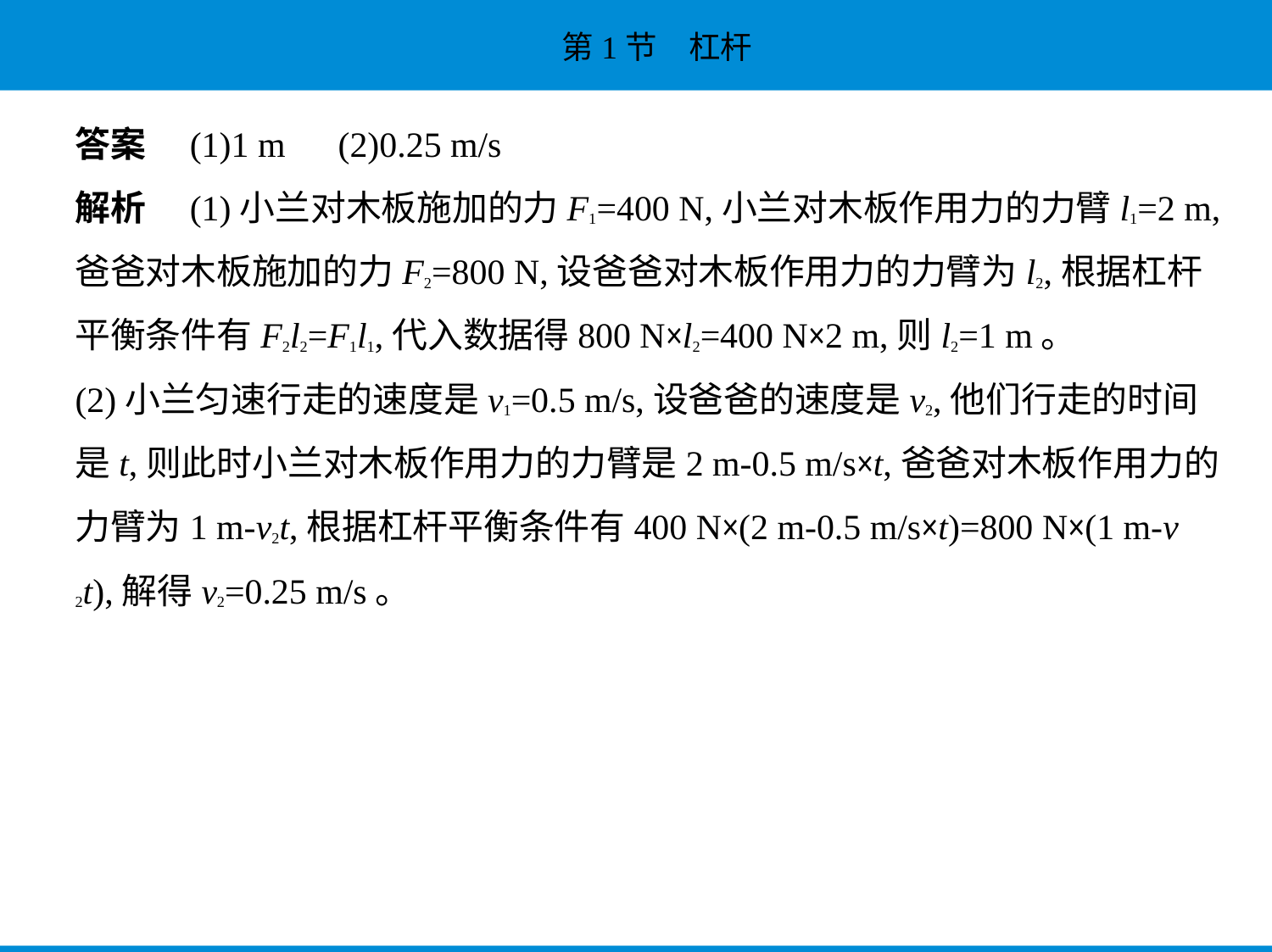

答案　(1)1 m　(2)0.25 m/s
解析　(1)小兰对木板施加的力F1=400 N,小兰对木板作用力的力臂l1=2 m,
爸爸对木板施加的力F2=800 N,设爸爸对木板作用力的力臂为l2,根据杠杆
平衡条件有F2l2=F1l1,代入数据得800 N×l2=400 N×2 m,则l2=1 m。
(2)小兰匀速行走的速度是v1=0.5 m/s,设爸爸的速度是v2,他们行走的时间
是t,则此时小兰对木板作用力的力臂是2 m-0.5 m/s×t,爸爸对木板作用力的
力臂为1 m-v2t,根据杠杆平衡条件有400 N×(2 m-0.5 m/s×t)=800 N×(1 m-v
2t),解得v2=0.25 m/s。